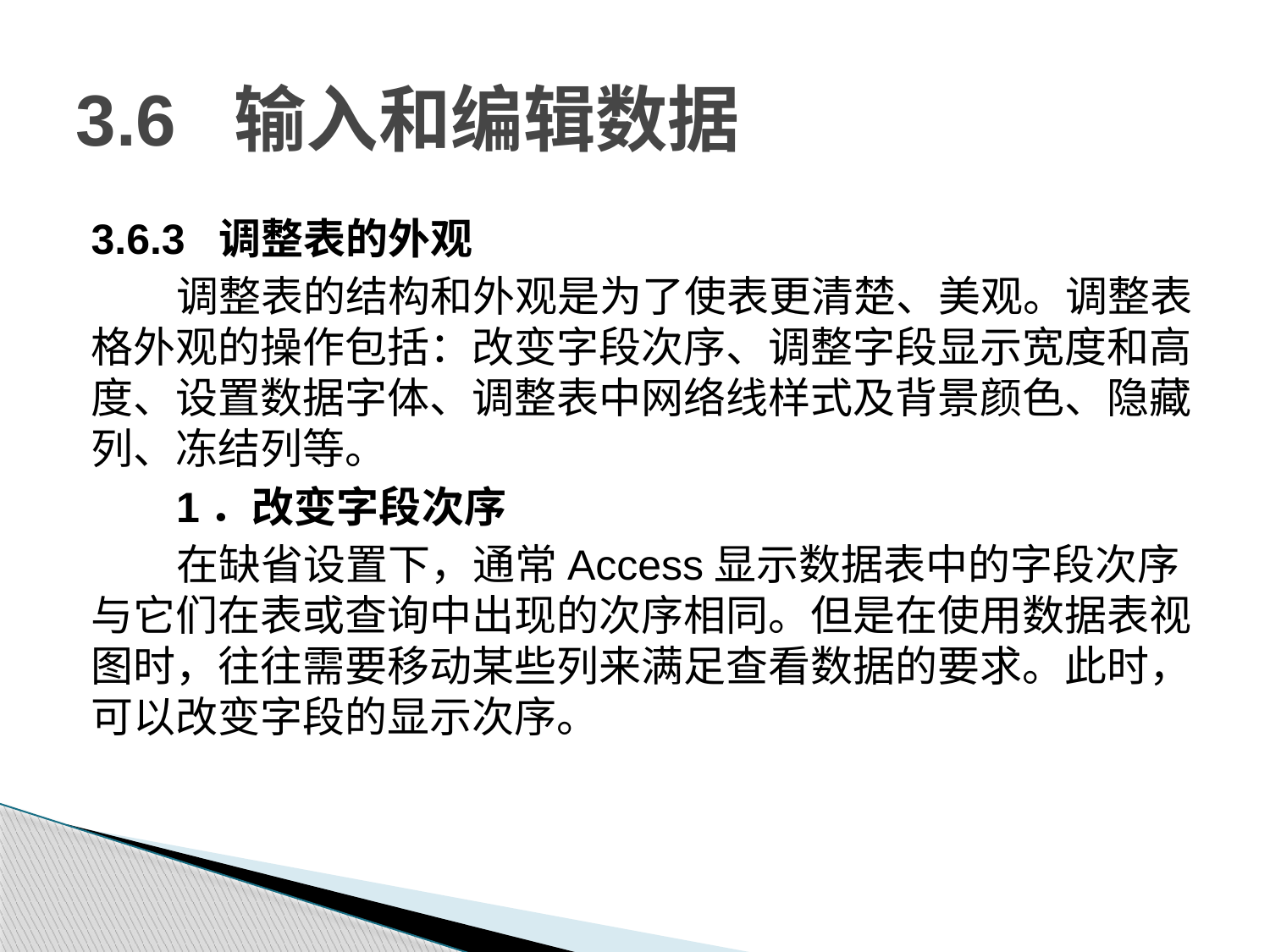

# 3.6  输入和编辑数据
3.6.3  调整表的外观
调整表的结构和外观是为了使表更清楚、美观。调整表格外观的操作包括：改变字段次序、调整字段显示宽度和高度、设置数据字体、调整表中网络线样式及背景颜色、隐藏列、冻结列等。
1．改变字段次序
在缺省设置下，通常Access显示数据表中的字段次序与它们在表或查询中出现的次序相同。但是在使用数据表视图时，往往需要移动某些列来满足查看数据的要求。此时，可以改变字段的显示次序。